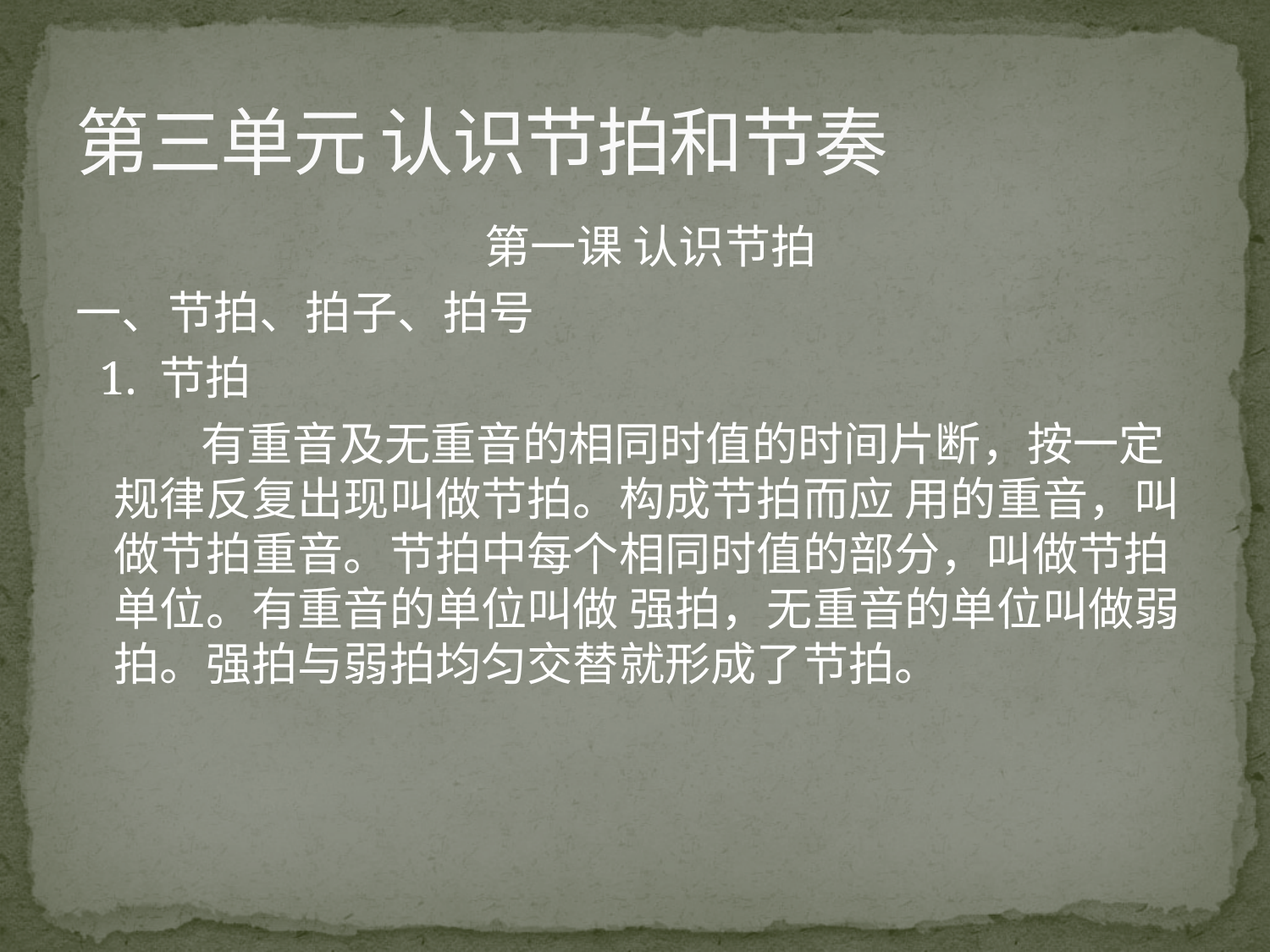

# 第三单元 认识节拍和节奏
  第一课 认识节拍
一、节拍、拍子、拍号
  1. 节拍
           有重音及无重音的相同时值的时间片断，按一定规律反复出现叫做节拍。构成节拍而应 用的重音，叫做节拍重音。节拍中每个相同时值的部分，叫做节拍单位。有重音的单位叫做 强拍，无重音的单位叫做弱拍。强拍与弱拍均匀交替就形成了节拍。